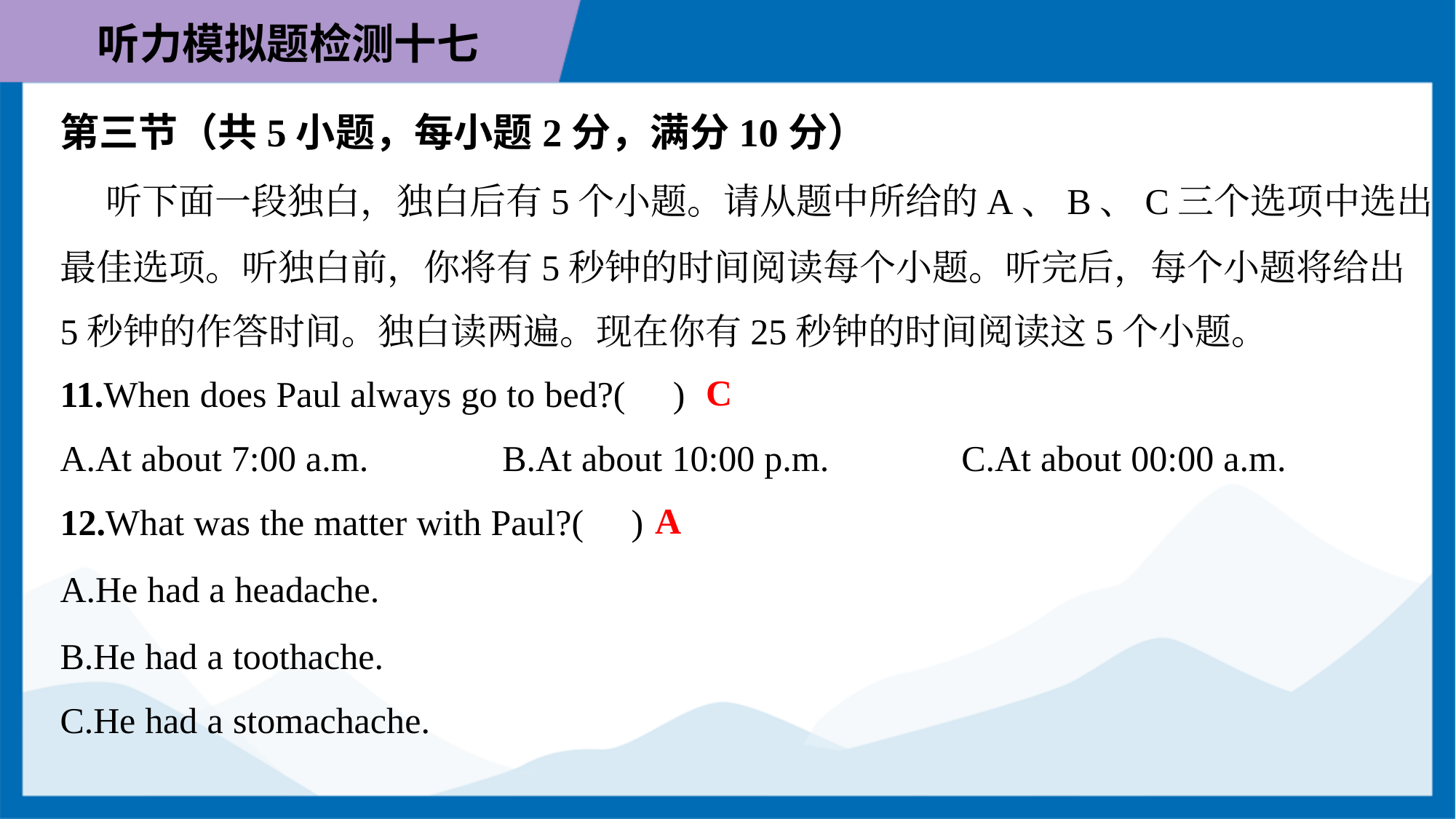

第三节（共5小题，每小题2分，满分10分）
    听下面一段独白，独白后有5个小题。请从题中所给的A、B、C三个选项中选出
最佳选项。听独白前，你将有5秒钟的时间阅读每个小题。听完后，每个小题将给出
5秒钟的作答时间。独白读两遍。现在你有25秒钟的时间阅读这5个小题。
C
11.When does Paul always go to bed?(     )
A.At about 7:00 a.m.	B.At about 10:00 p.m.	C.At about 00:00 a.m.
A
12.What was the matter with Paul?(     )
A.He had a headache.
B.He had a toothache.
C.He had a stomachache.